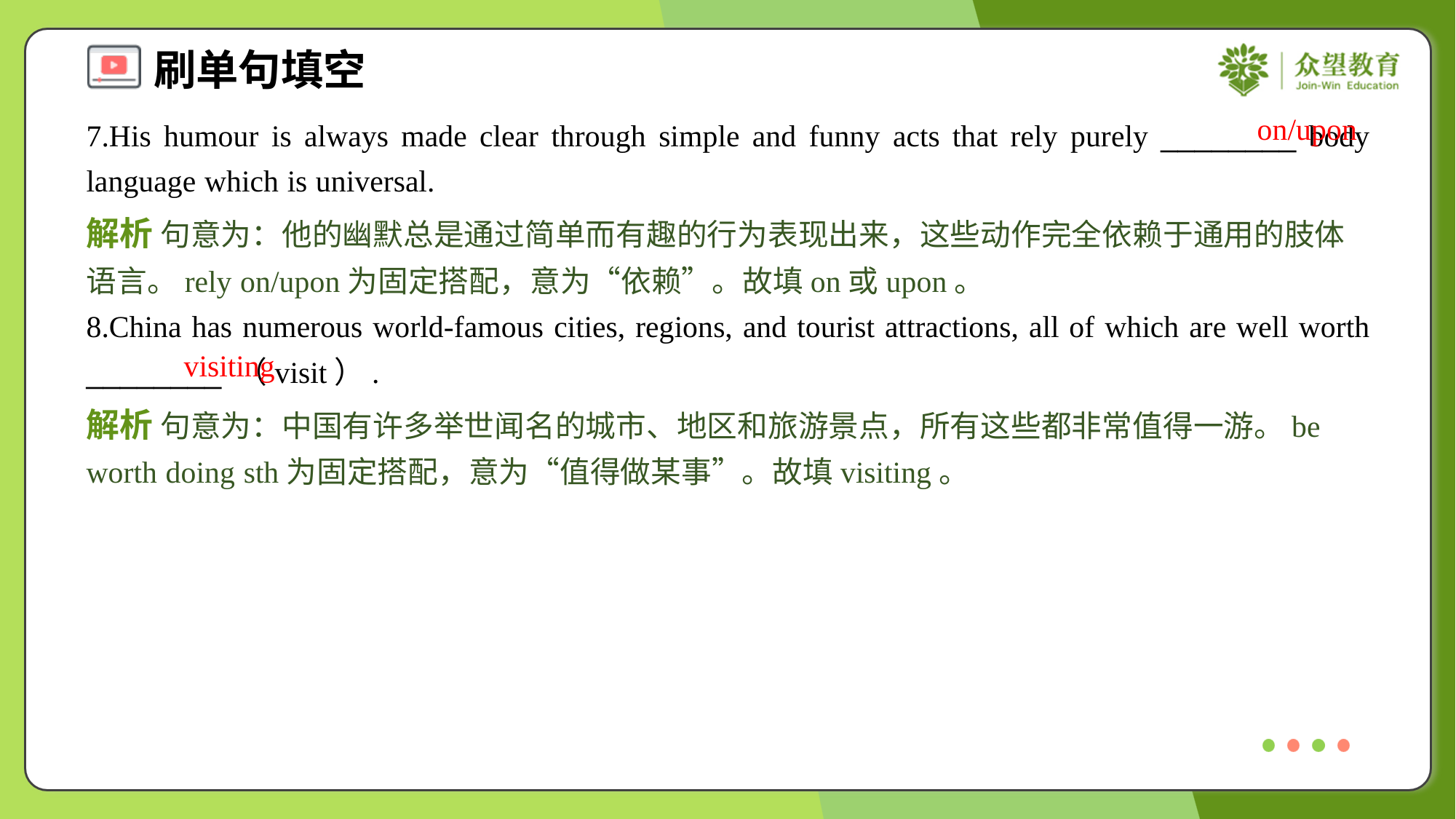

on/upon
7.His humour is always made clear through simple and funny acts that rely purely ________ body language which is universal.
解析 句意为：他的幽默总是通过简单而有趣的行为表现出来，这些动作完全依赖于通用的肢体语言。rely on/upon为固定搭配，意为“依赖”。故填on或upon。
8.China has numerous world-famous cities, regions, and tourist attractions, all of which are well worth ________ （visit）.
visiting
解析 句意为：中国有许多举世闻名的城市、地区和旅游景点，所有这些都非常值得一游。be worth doing sth为固定搭配，意为“值得做某事”。故填visiting。